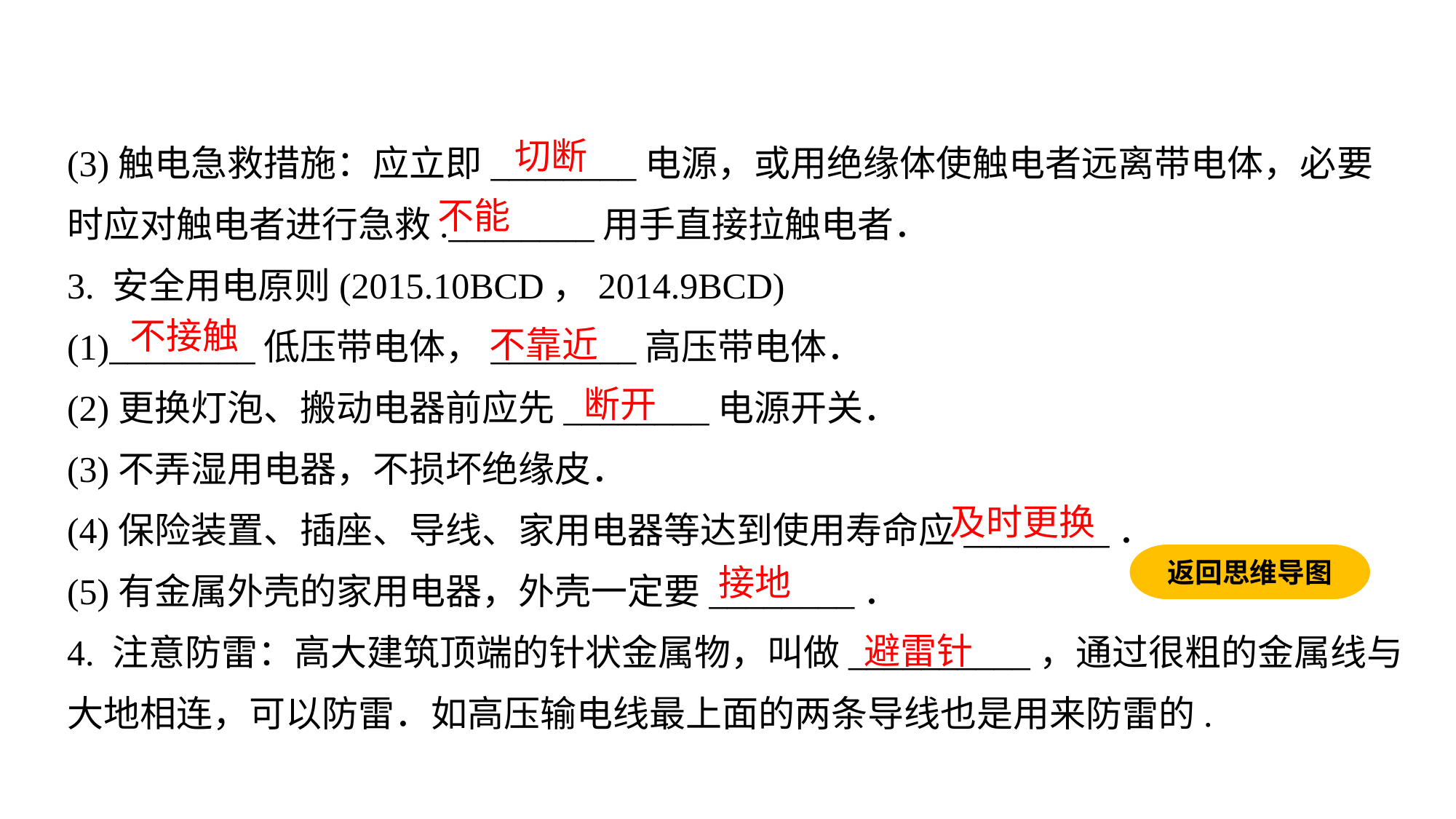

(3)触电急救措施：应立即________电源，或用绝缘体使触电者远离带电体，必要时应对触电者进行急救.________用手直接拉触电者．
3. 安全用电原则(2015.10BCD，2014.9BCD)
(1)________低压带电体，________高压带电体．
(2)更换灯泡、搬动电器前应先________电源开关．
(3)不弄湿用电器，不损坏绝缘皮．
(4)保险装置、插座、导线、家用电器等达到使用寿命应________．
(5)有金属外壳的家用电器，外壳一定要________．
4. 注意防雷：高大建筑顶端的针状金属物，叫做__________，通过很粗的金属线与大地相连，可以防雷．如高压输电线最上面的两条导线也是用来防雷的.
切断
不能
不接触
不靠近
断开
及时更换
返回思维导图
接地
避雷针